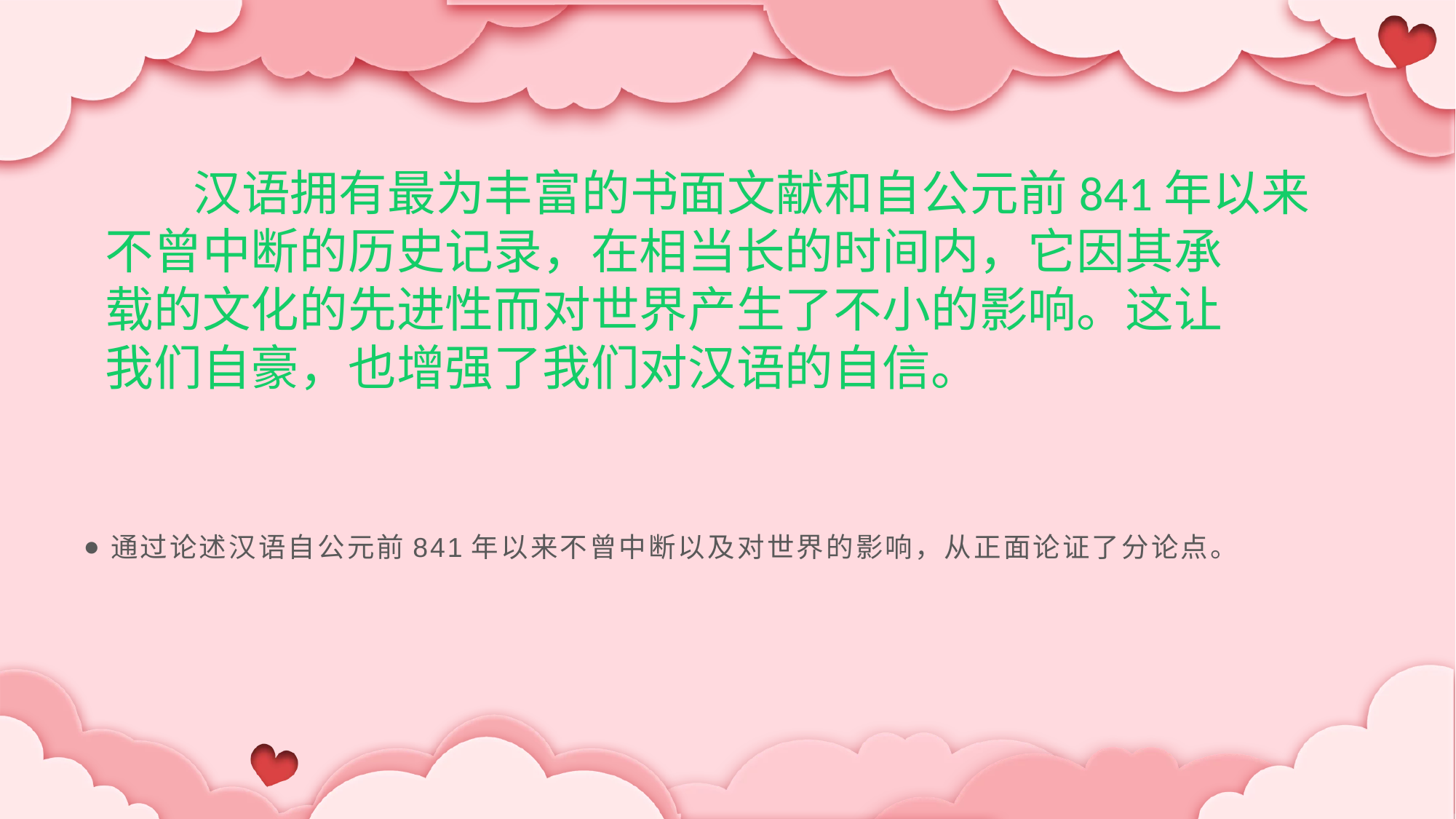

#
       汉语拥有最为丰富的书面文献和自公元前841年以来
不曾中断的历史记录，在相当长的时间内，它因其承
载的文化的先进性而对世界产生了不小的影响。这让
我们自豪，也增强了我们对汉语的自信。

通过论述汉语自公元前841年以来不曾中断以及对世界的影响，从正面论证了分论点。